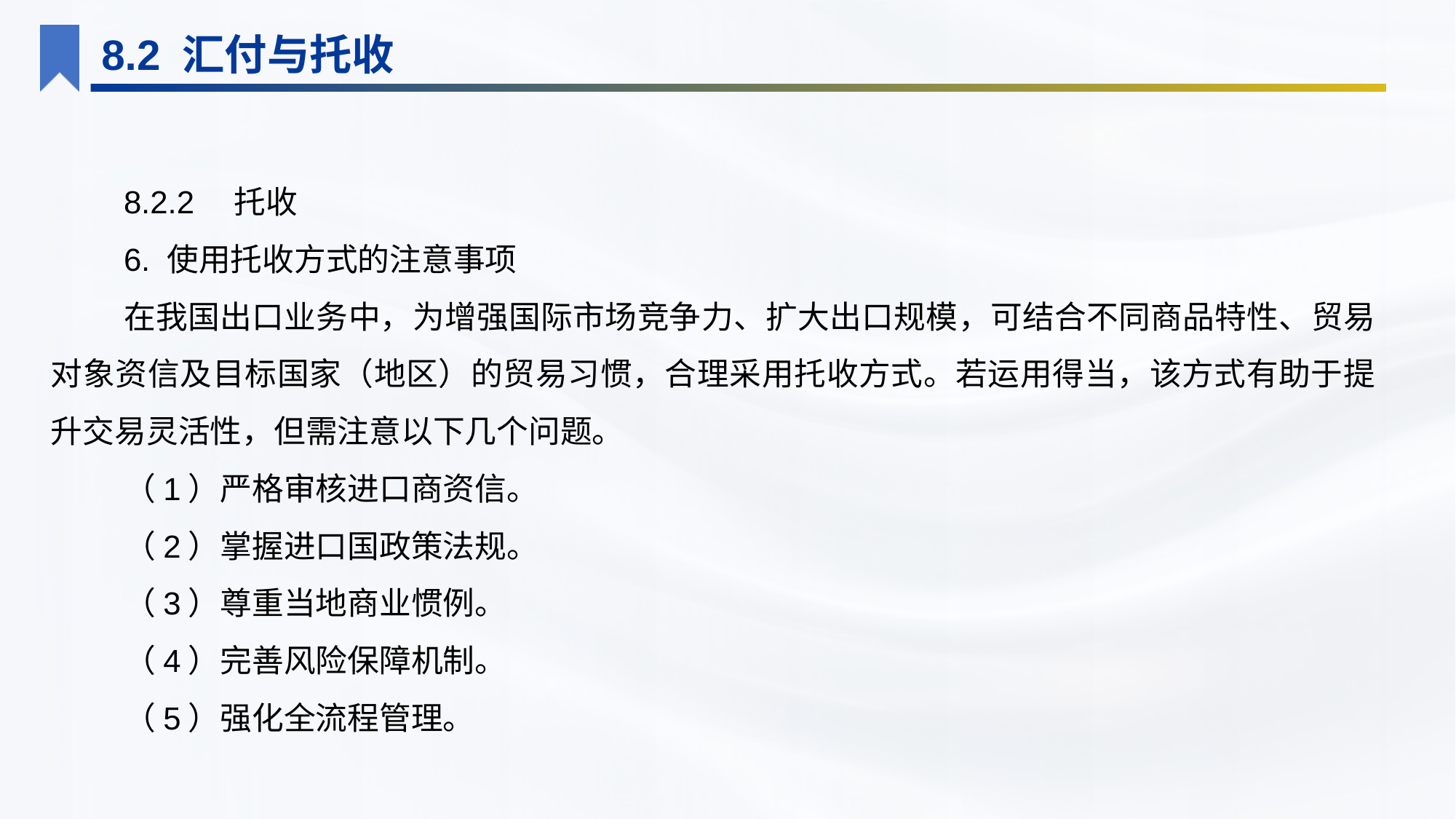

8.2 汇付与托收
8.2.2　托收
6. 使用托收方式的注意事项
在我国出口业务中，为增强国际市场竞争力、扩大出口规模，可结合不同商品特性、贸易对象资信及目标国家（地区）的贸易习惯，合理采用托收方式。若运用得当，该方式有助于提升交易灵活性，但需注意以下几个问题。
（1）严格审核进口商资信。
（2）掌握进口国政策法规。
（3）尊重当地商业惯例。
（4）完善风险保障机制。
（5）强化全流程管理。